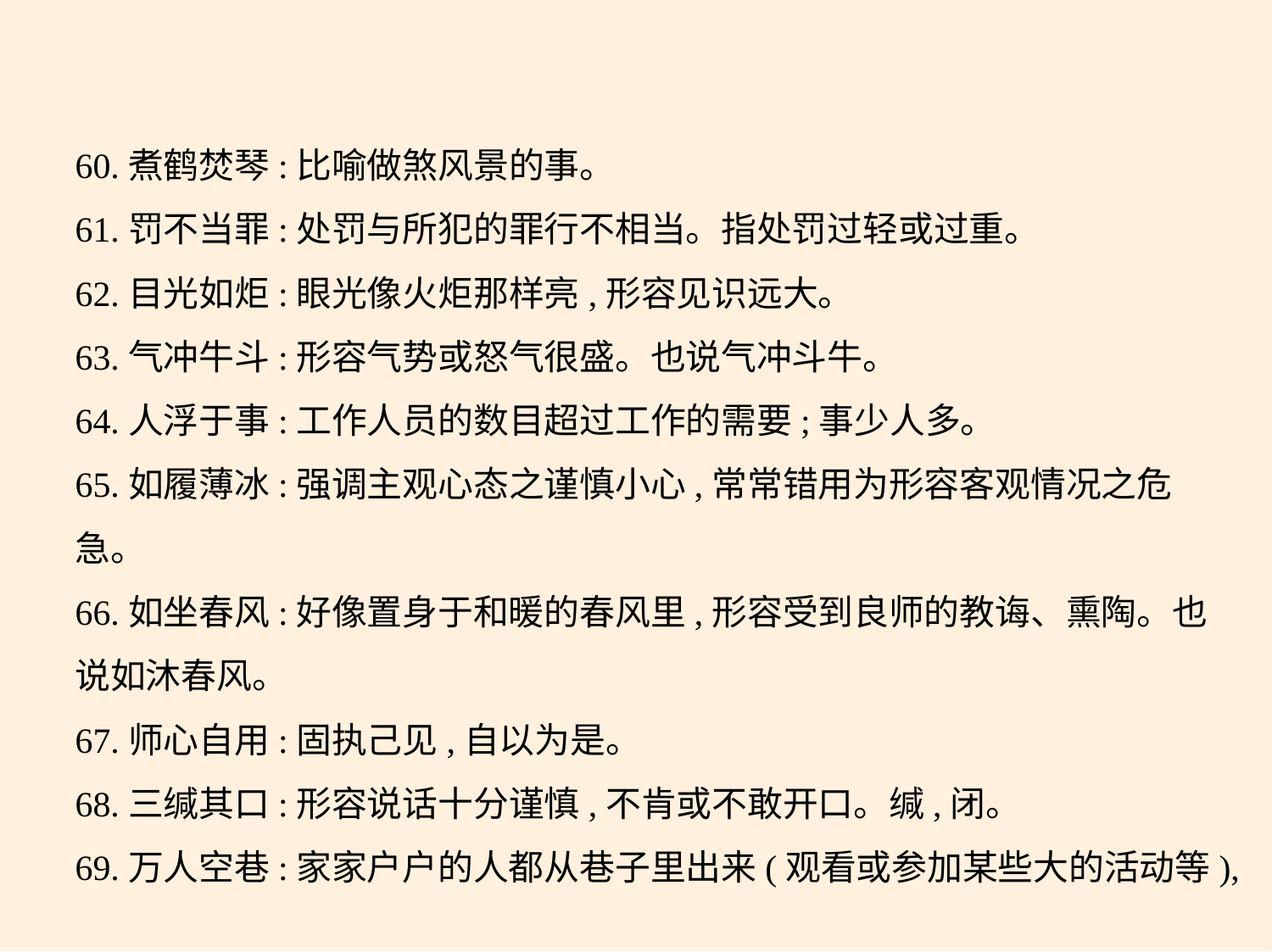

60.煮鹤焚琴:比喻做煞风景的事。
61.罚不当罪:处罚与所犯的罪行不相当。指处罚过轻或过重。
62.目光如炬:眼光像火炬那样亮,形容见识远大。
63.气冲牛斗:形容气势或怒气很盛。也说气冲斗牛。
64.人浮于事:工作人员的数目超过工作的需要;事少人多。
65.如履薄冰:强调主观心态之谨慎小心,常常错用为形容客观情况之危
急。
66.如坐春风:好像置身于和暖的春风里,形容受到良师的教诲、熏陶。也
说如沐春风。
67.师心自用:固执己见,自以为是。
68.三缄其口:形容说话十分谨慎,不肯或不敢开口。缄,闭。
69.万人空巷:家家户户的人都从巷子里出来(观看或参加某些大的活动等),